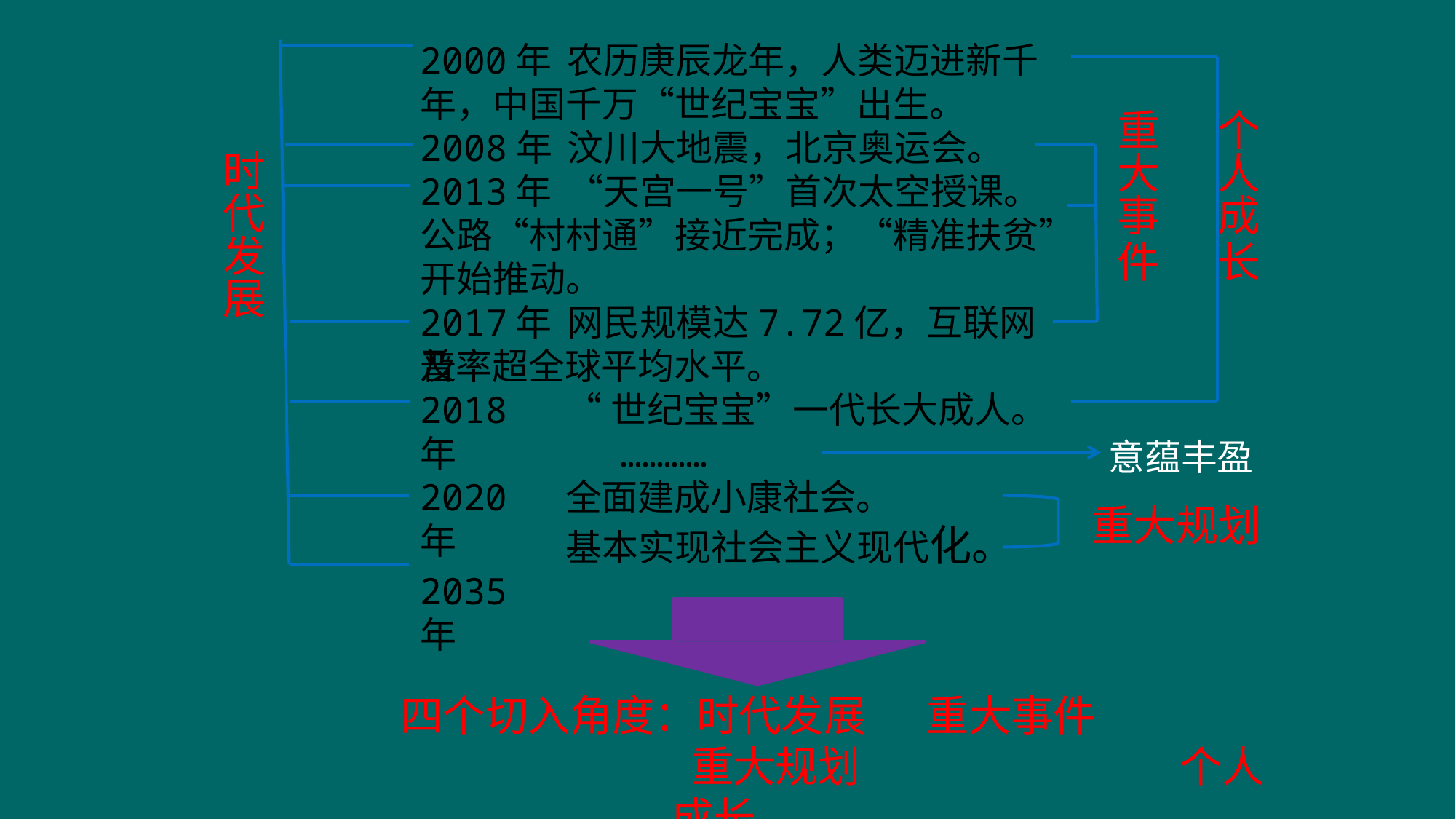

2000年	农历庚辰龙年，人类迈进新千

年，中国千万“世纪宝宝”出生。
重	个
大	人
事	成
件	长
2008年	汶川大地震，北京奥运会。
时 代 发 展

2013年	“天宫一号”首次太空授课。

公路“村村通”接近完成；“精准扶贫” 开始推动。
2017年	网民规模达7.72亿，互联网普

及率超全球平均水平。
2018年
“世纪宝宝”一代长大成人。
…………
全面建成小康社会。
基本实现社会主义现代化。

意蕴丰盈
重大规划

2020年
2035年

四个切入角度：时代发展	重大事件
 重大规划	  个人成长